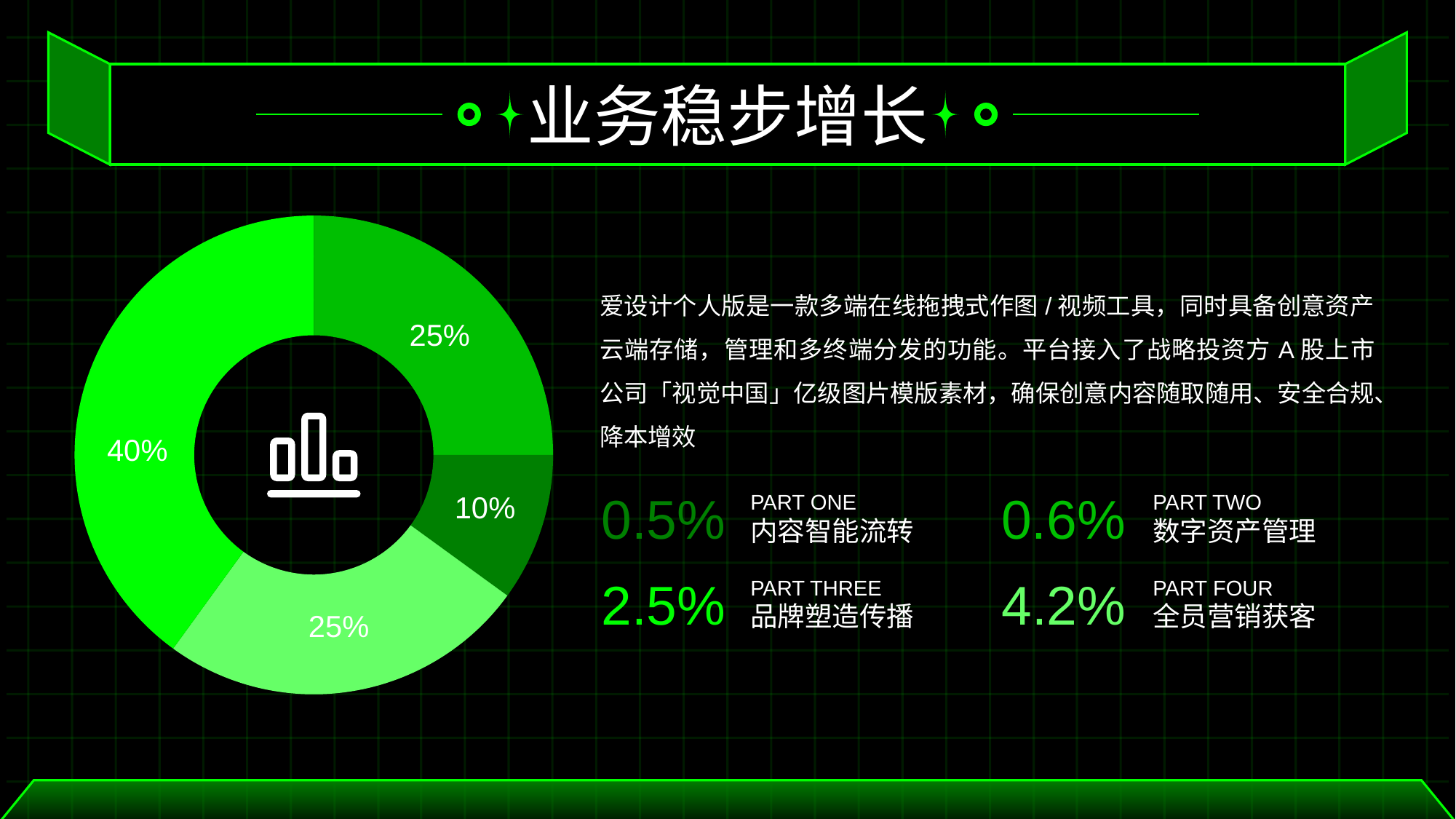

业务稳步增长

### Chart

| Category | Sales |
|---|---|
| 1st Qtr | 0.25 |
| 2nd Qtr | 0.1 |
| 3rd Qtr | 0.25 |
| 4th Qtr | 0.4 |
爱设计个人版是一款多端在线拖拽式作图/视频工具，同时具备创意资产云端存储，管理和多终端分发的功能。平台接入了战略投资方A股上市公司「视觉中国」亿级图片模版素材，确保创意内容随取随用、安全合规、降本增效
25%

40%
0.5%
0.6%
10%
PART ONE
PART TWO
内容智能流转
数字资产管理
2.5%
4.2%
PART THREE
PART FOUR
品牌塑造传播
全员营销获客
25%